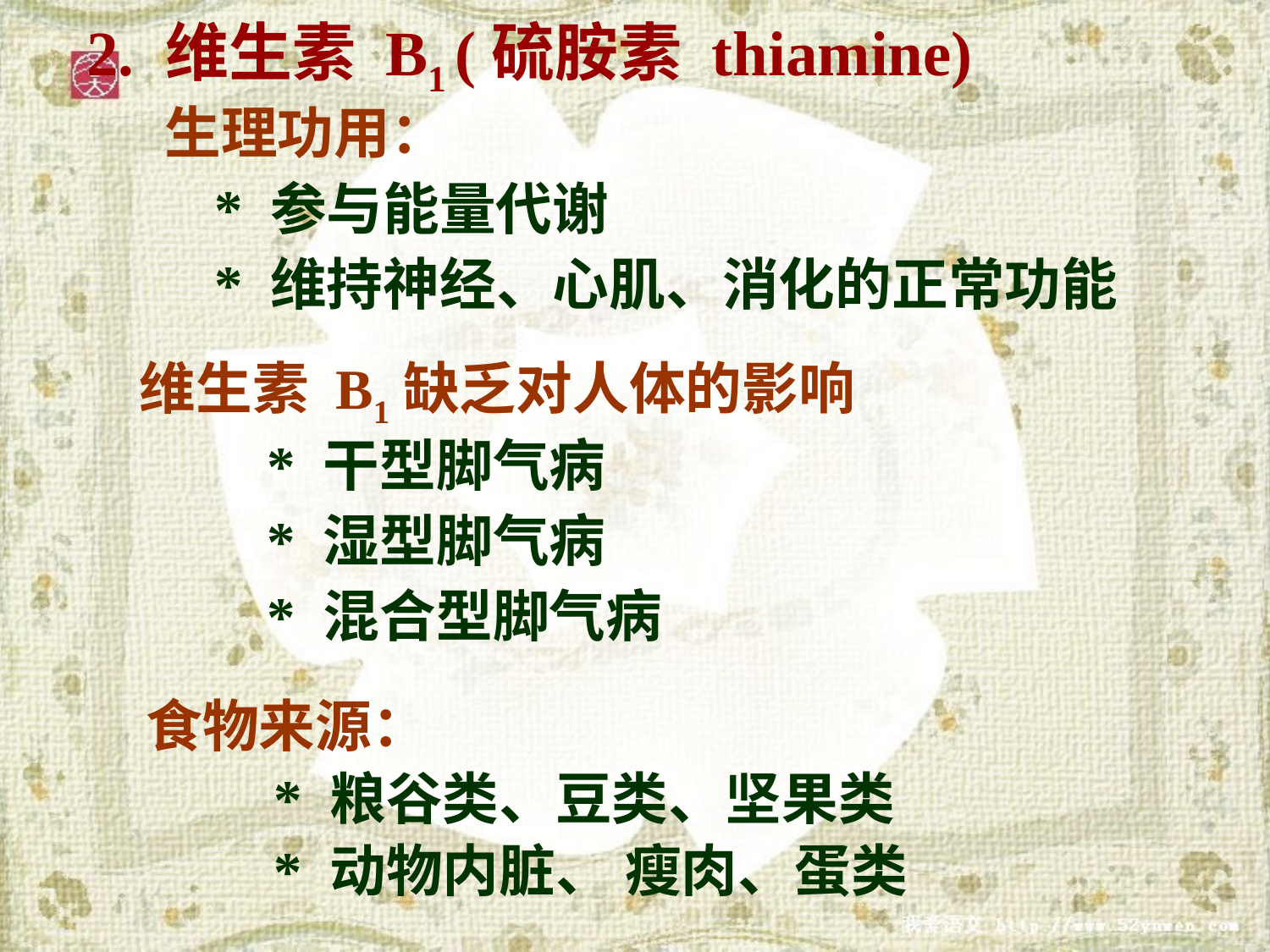

2. 维生素 B1 (硫胺素 thiamine)
     生理功用：
         * 参与能量代谢
         * 维持神经、心肌、消化的正常功能
维生素 B1缺乏对人体的影响
         * 干型脚气病
         * 湿型脚气病
         * 混合型脚气病
食物来源：
         * 粮谷类、豆类、坚果类
         * 动物内脏、 瘦肉、蛋类